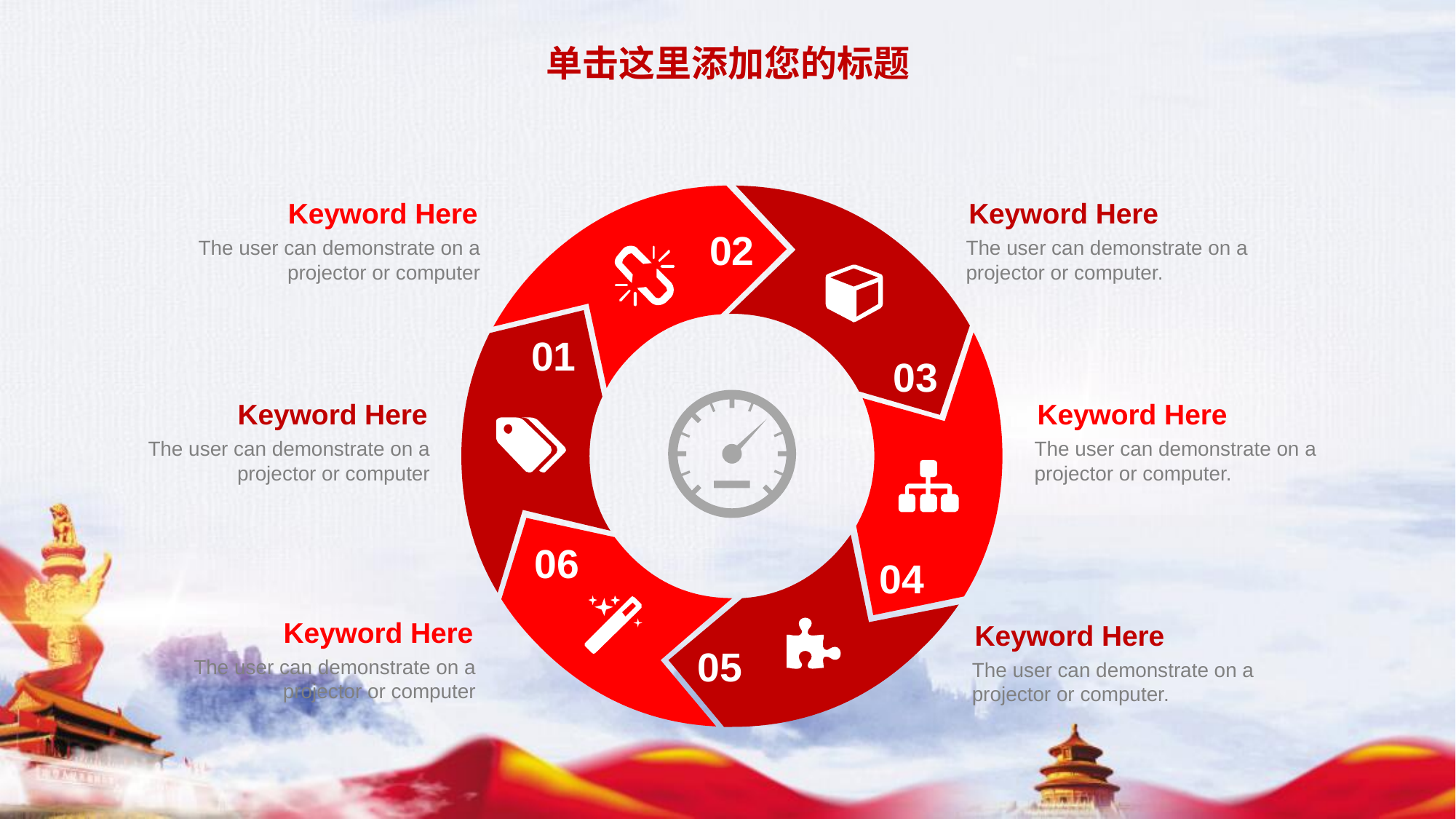

单击这里添加您的标题

Keyword Here
The user can demonstrate on a projector or computer
Keyword Here
The user can demonstrate on a projector or computer.
02

01

03

Keyword Here
The user can demonstrate on a projector or computer.
Keyword Here
The user can demonstrate on a projector or computer

06
04

Keyword Here
The user can demonstrate on a projector or computer
Keyword Here
The user can demonstrate on a projector or computer.

05